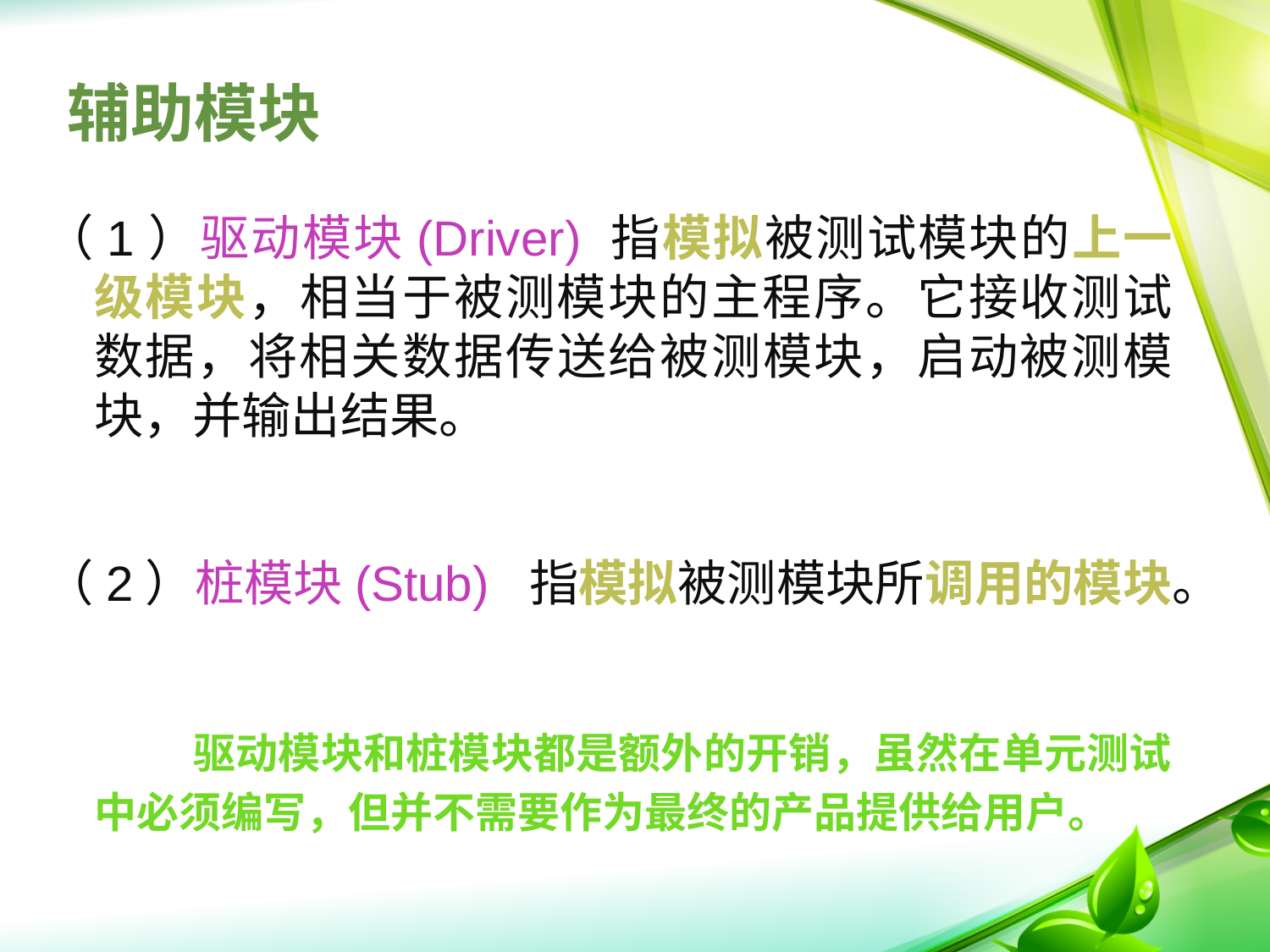

# 辅助模块

（1）驱动模块(Driver) 指模拟被测试模块的上一级模块，相当于被测模块的主程序。它接收测试数据，将相关数据传送给被测模块，启动被测模块，并输出结果。

（2）桩模块(Stub)  指模拟被测模块所调用的模块。

　　　驱动模块和桩模块都是额外的开销，虽然在单元测试中必须编写，但并不需要作为最终的产品提供给用户。